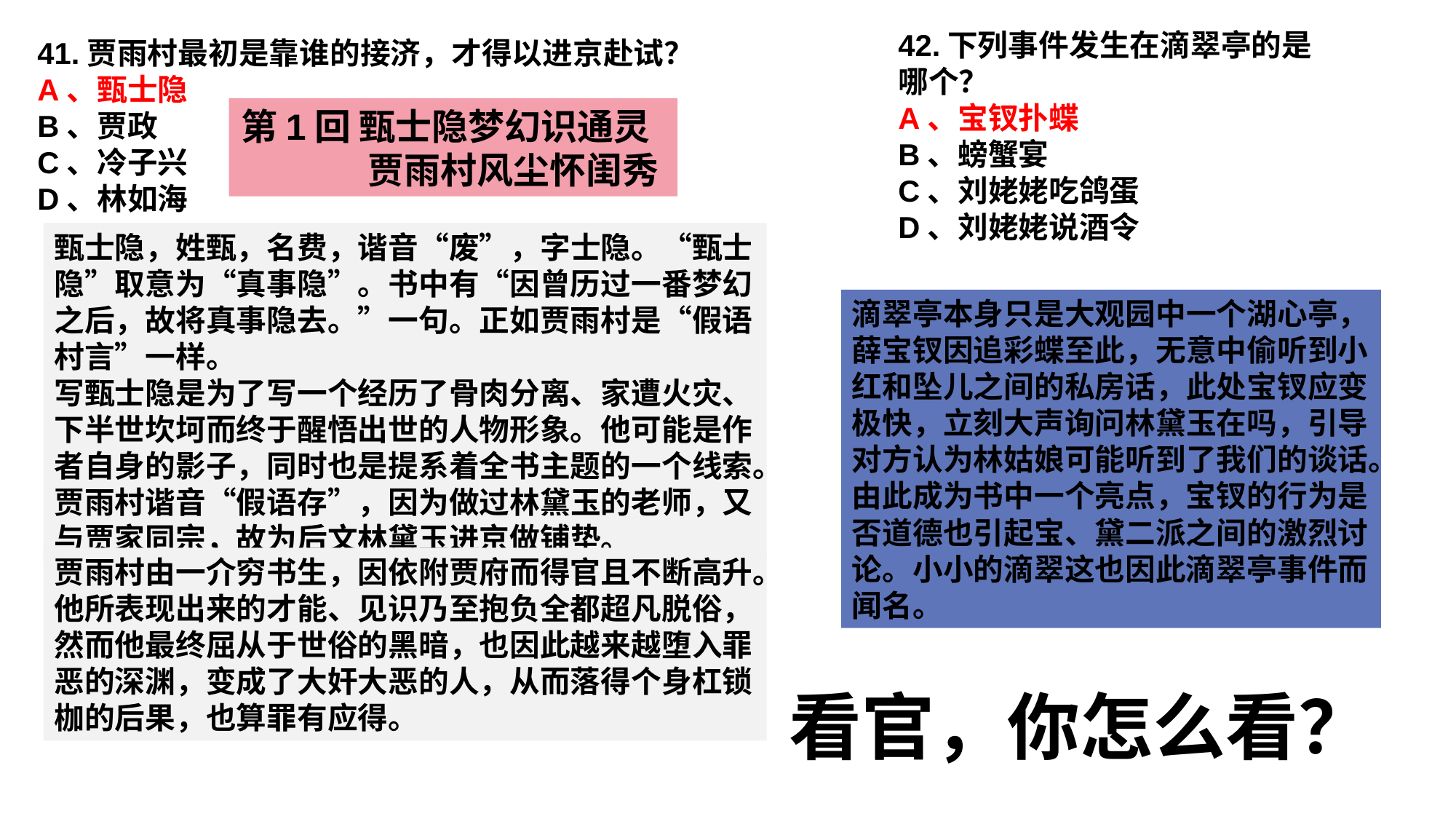

42.下列事件发生在滴翠亭的是哪个？
A、宝钗扑蝶
B、螃蟹宴
C、刘姥姥吃鸽蛋
D、刘姥姥说酒令
41.贾雨村最初是靠谁的接济，才得以进京赴试？
A、甄士隐
B、贾政
C、冷子兴
D、林如海
第1回 甄士隐梦幻识通灵       贾雨村风尘怀闺秀
甄士隐，姓甄，名费，谐音“废”，字士隐。“甄士隐”取意为“真事隐”。书中有“因曾历过一番梦幻之后，故将真事隐去。”一句。正如贾雨村是“假语村言”一样。
写甄士隐是为了写一个经历了骨肉分离、家遭火灾、下半世坎坷而终于醒悟出世的人物形象。他可能是作者自身的影子，同时也是提系着全书主题的一个线索。
贾雨村谐音“假语存”，因为做过林黛玉的老师，又与贾家同宗，故为后文林黛玉进京做铺垫。
滴翠亭本身只是大观园中一个湖心亭，薛宝钗因追彩蝶至此，无意中偷听到小红和坠儿之间的私房话，此处宝钗应变极快，立刻大声询问林黛玉在吗，引导对方认为林姑娘可能听到了我们的谈话。由此成为书中一个亮点，宝钗的行为是否道德也引起宝、黛二派之间的激烈讨论。小小的滴翠这也因此滴翠亭事件而闻名。
贾雨村由一介穷书生，因依附贾府而得官且不断高升。他所表现出来的才能、见识乃至抱负全都超凡脱俗，然而他最终屈从于世俗的黑暗，也因此越来越堕入罪恶的深渊，变成了大奸大恶的人，从而落得个身杠锁枷的后果，也算罪有应得。
第3回 贾雨村夤缘复旧职　林黛玉抛父进京都
第4回 薄命女偏逢薄命郎    葫芦僧判断葫芦案
看官，你怎么看？